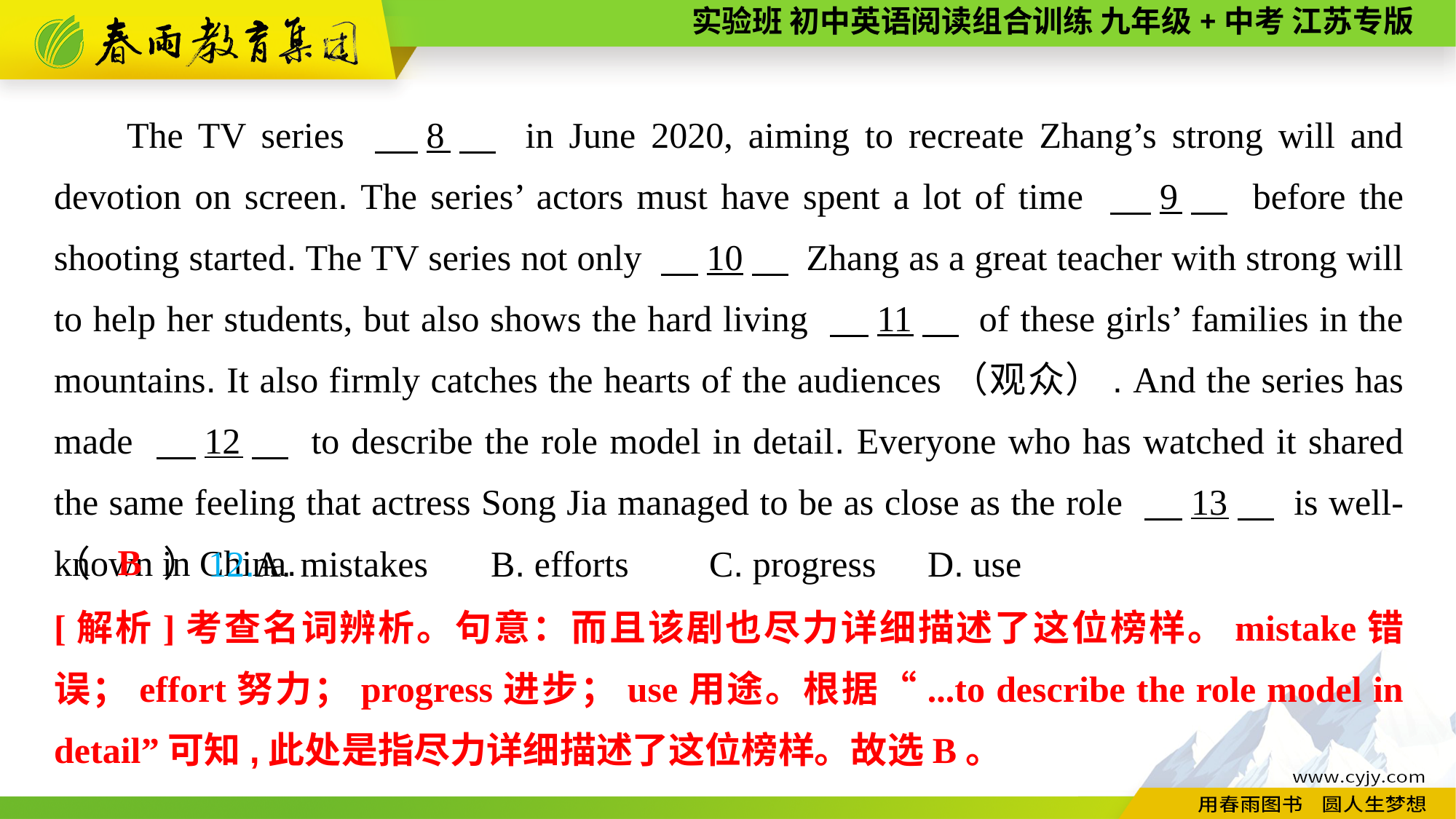

The TV series 　8　 in June 2020, aiming to recreate Zhang’s strong will and devotion on screen. The series’ actors must have spent a lot of time 　9　 before the shooting started. The TV series not only 　10　 Zhang as a great teacher with strong will to help her students, but also shows the hard living 　11　 of these girls’ families in the mountains. It also firmly catches the hearts of the audiences（观众）. And the series has made 　12　 to describe the role model in detail. Everyone who has watched it shared the same feeling that actress Song Jia managed to be as close as the role 　13　 is well-known in China.
B
（　　）12.A. mistakes	B. efforts	C. progress	D. use
[解析]考查名词辨析。句意：而且该剧也尽力详细描述了这位榜样。mistake错误；effort努力；progress进步；use用途。根据“...to describe the role model in detail”可知,此处是指尽力详细描述了这位榜样。故选B。